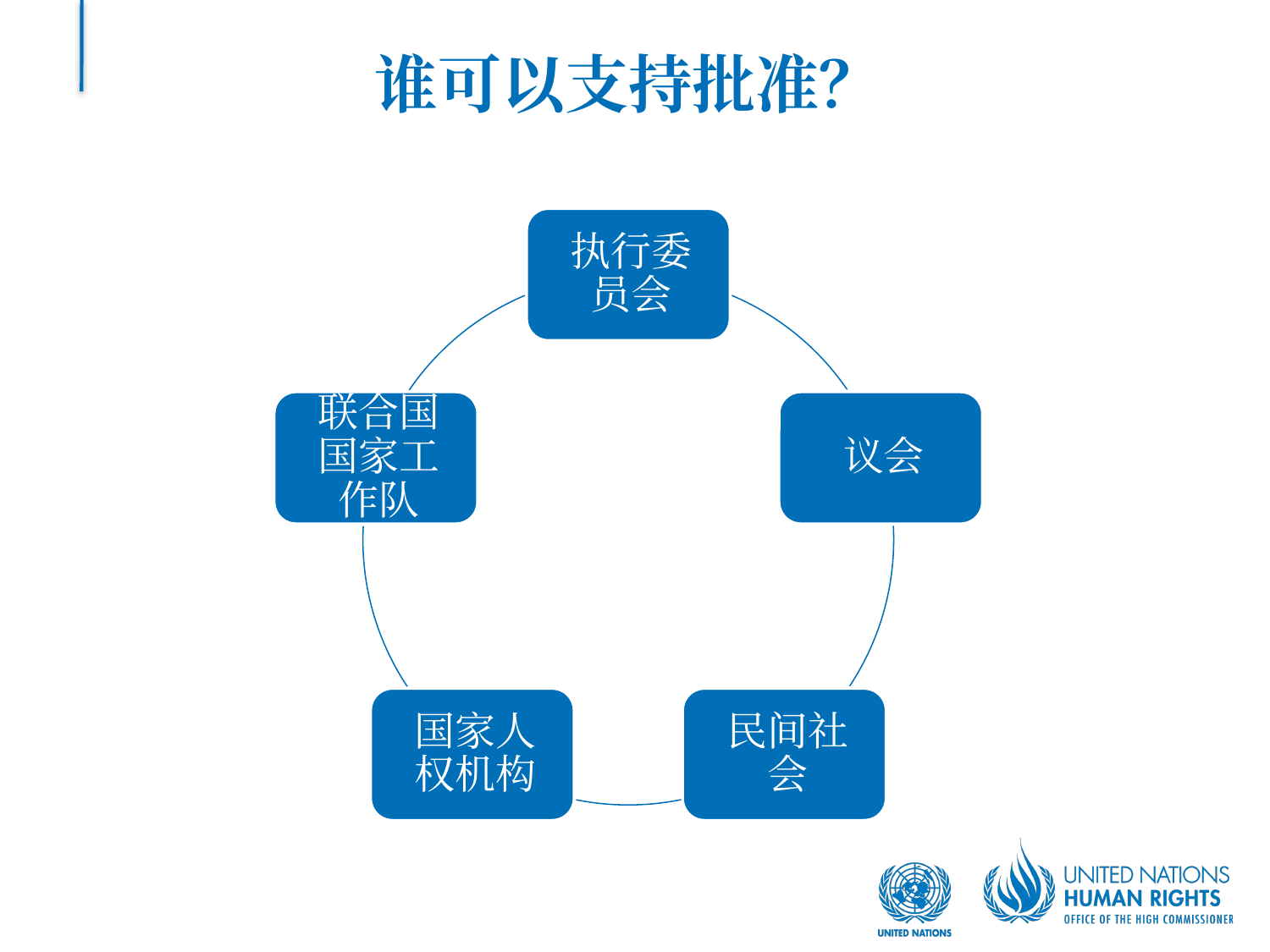

# 谁可以支持批准？
执行委员会
议会
民间社会
国家人权机构
联合国国家工作队